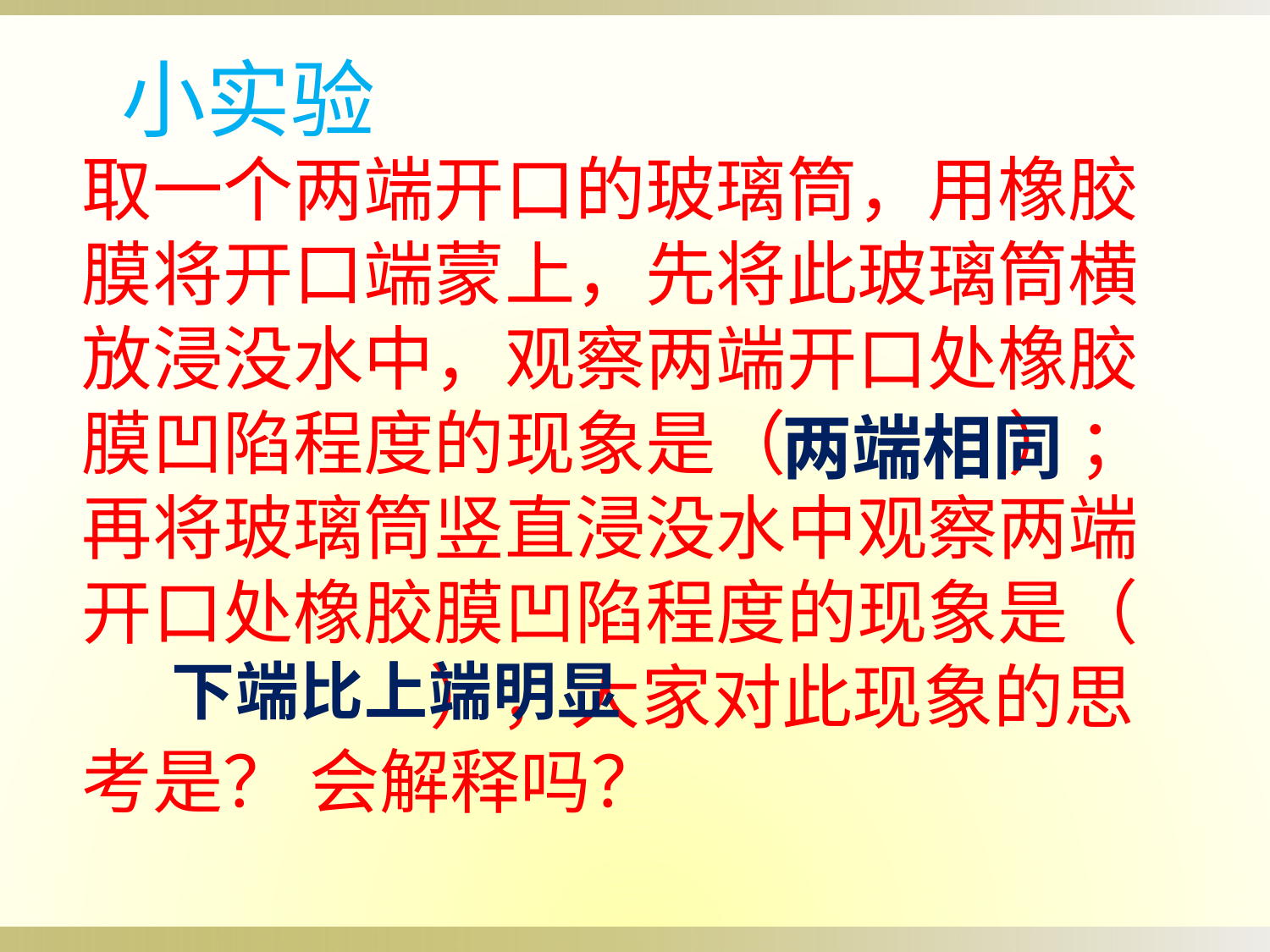

小实验
取一个两端开口的玻璃筒，用橡胶膜将开口端蒙上，先将此玻璃筒横放浸没水中，观察两端开口处橡胶膜凹陷程度的现象是（              ）；再将玻璃筒竖直浸没水中观察两端开口处橡胶膜凹陷程度的现象是（                         ），大家对此现象的思考是？ 会解释吗？
两端相同
下端比上端明显